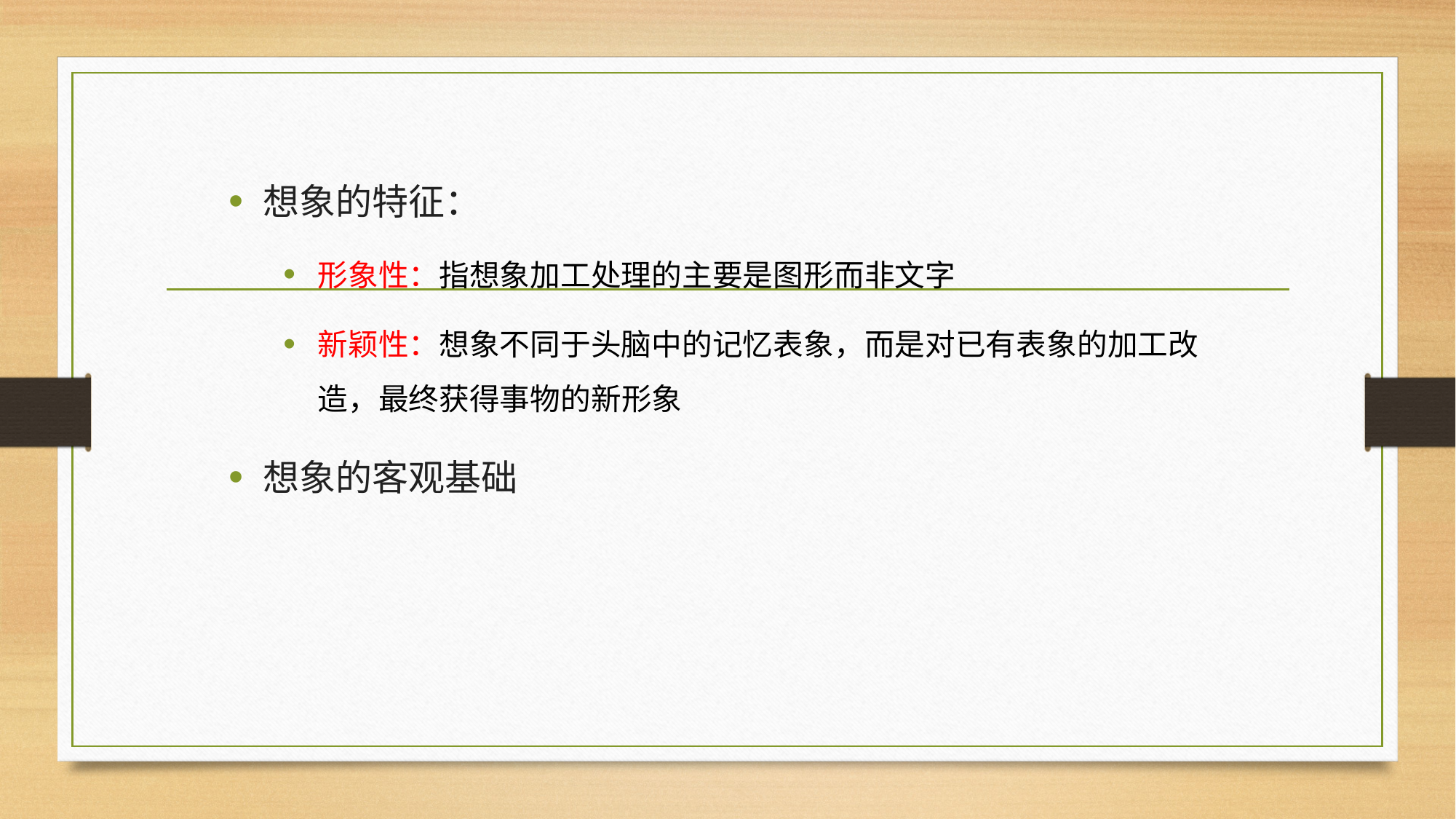

想象的特征：
形象性：指想象加工处理的主要是图形而非文字
新颖性：想象不同于头脑中的记忆表象，而是对已有表象的加工改造，最终获得事物的新形象
想象的客观基础